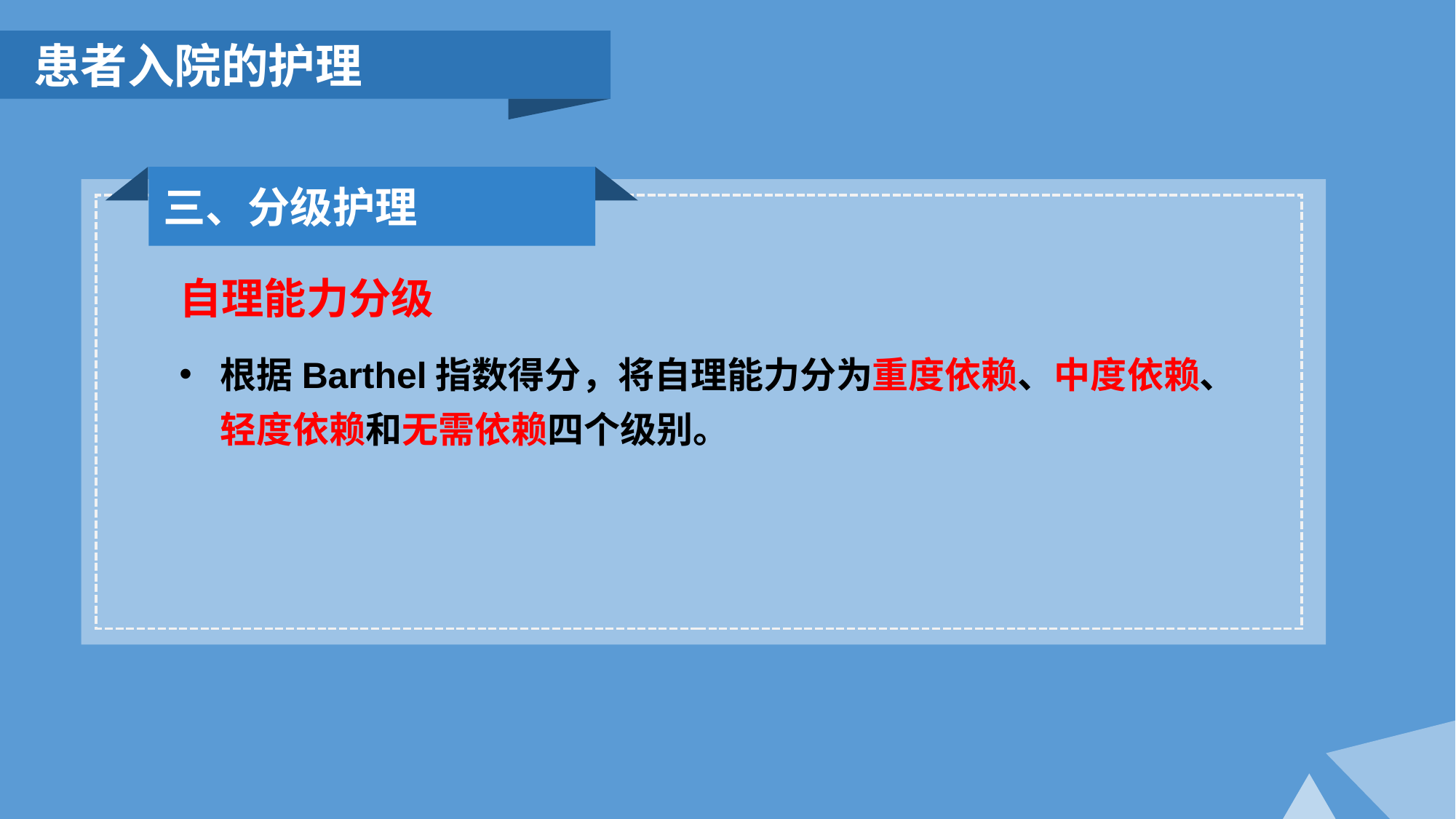

患者入院的护理

三、分级护理

自理能力分级
根据Barthel指数得分，将自理能力分为重度依赖、中度依赖、轻度依赖和无需依赖四个级别。